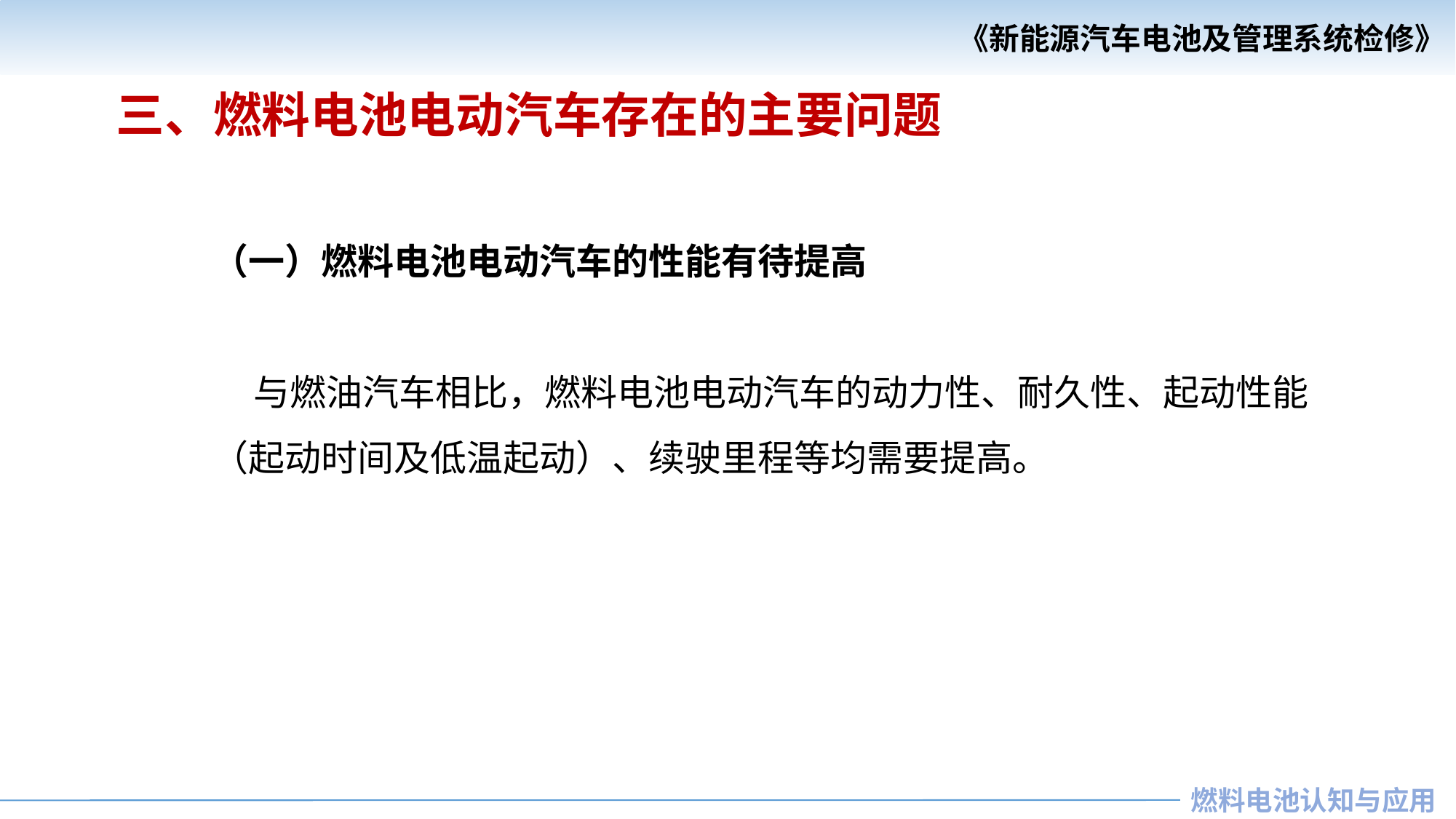

三、燃料电池电动汽车存在的主要问题
（一）燃料电池电动汽车的性能有待提高

    与燃油汽车相比，燃料电池电动汽车的动力性、耐久性、起动性能（起动时间及低温起动）、续驶里程等均需要提高。